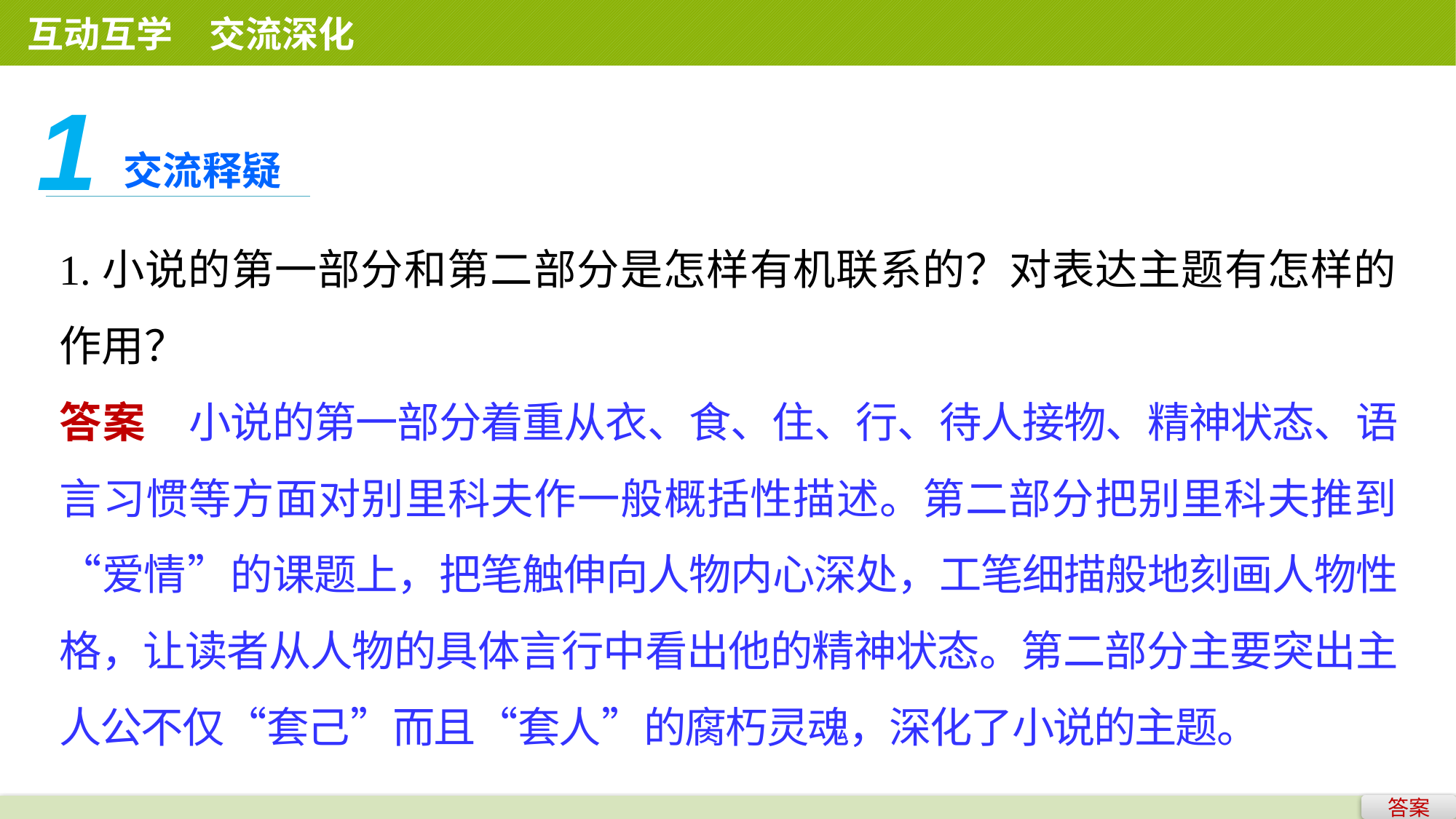

互动互学　交流深化
1
交流释疑
1.小说的第一部分和第二部分是怎样有机联系的？对表达主题有怎样的作用？
答案　小说的第一部分着重从衣、食、住、行、待人接物、精神状态、语言习惯等方面对别里科夫作一般概括性描述。第二部分把别里科夫推到“爱情”的课题上，把笔触伸向人物内心深处，工笔细描般地刻画人物性格，让读者从人物的具体言行中看出他的精神状态。第二部分主要突出主人公不仅“套己”而且“套人”的腐朽灵魂，深化了小说的主题。
答案